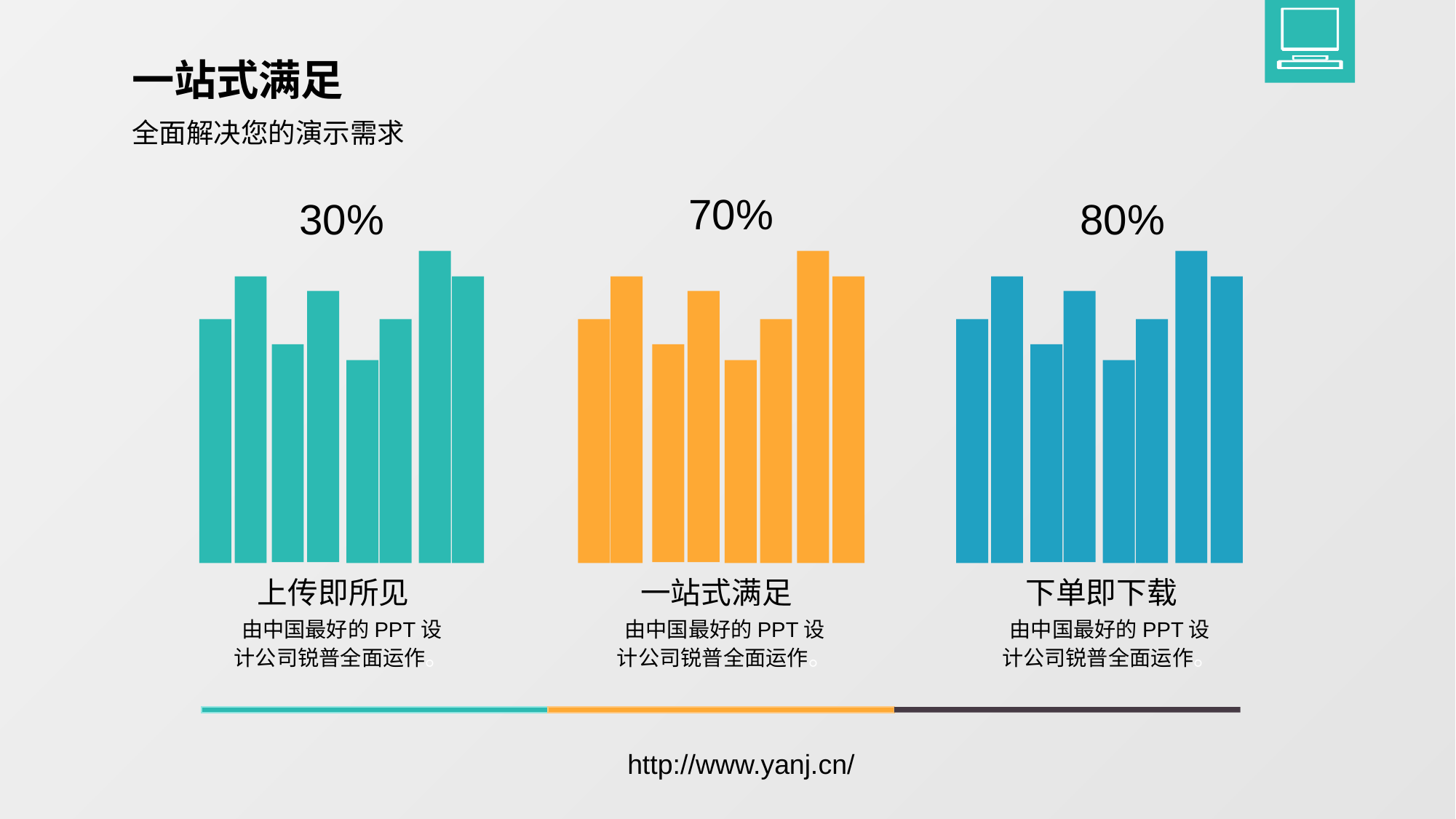

一站式满足
全面解决您的演示需求

70%
80%
30%

上传即所见
一站式满足
下单即下载
由中国最好的PPT设计公司锐普全面运作。
由中国最好的PPT设计公司锐普全面运作。
由中国最好的PPT设计公司锐普全面运作。

http://www.yanj.cn/